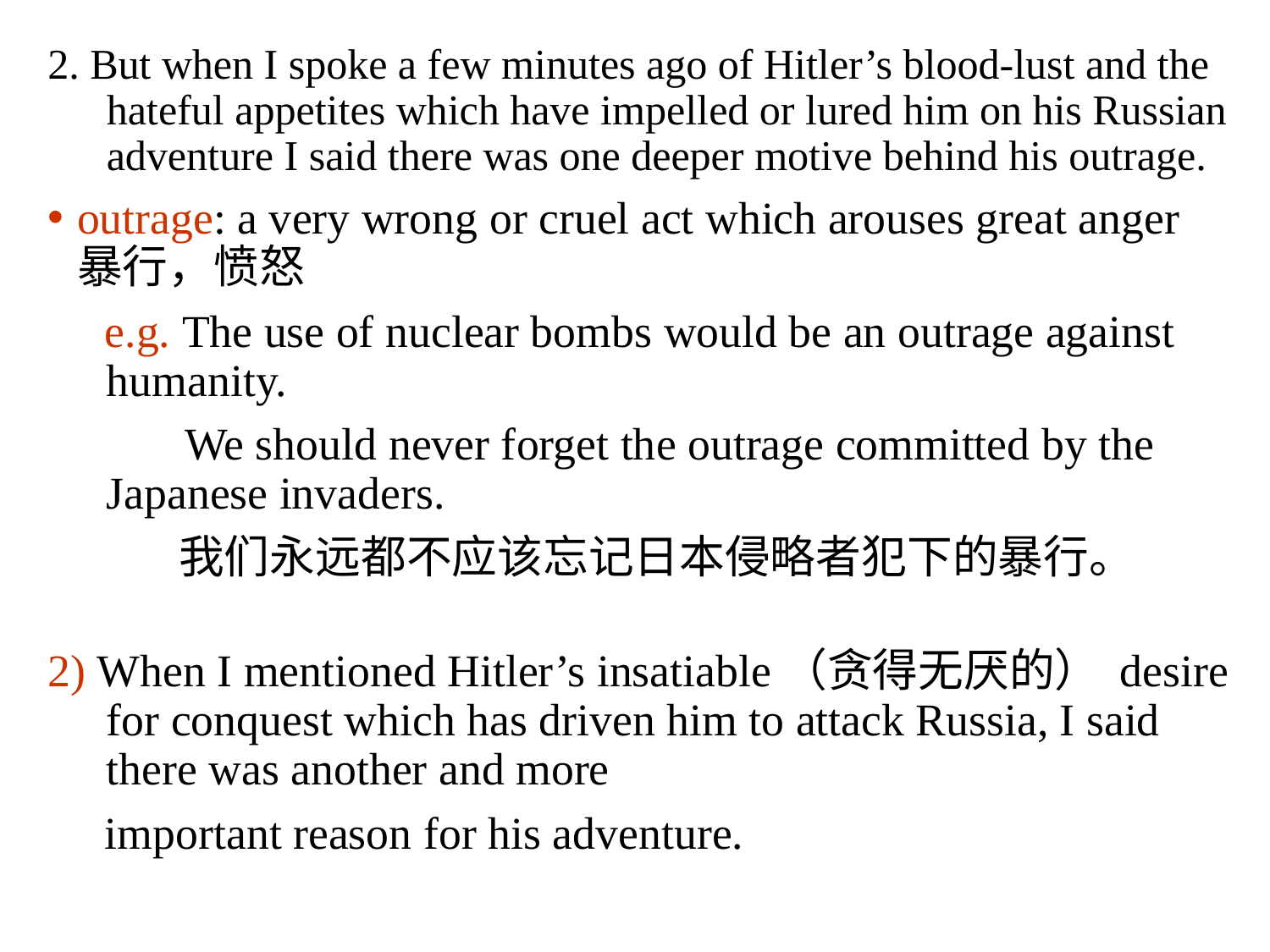

2. But when I spoke a few minutes ago of Hitler’s blood-lust and the hateful appetites which have impelled or lured him on his Russian adventure I said there was one deeper motive behind his outrage.
outrage: a very wrong or cruel act which arouses great anger 暴行，愤怒
     e.g. The use of nuclear bombs would be an outrage against humanity.
            We should never forget the outrage committed by the Japanese invaders.
            我们永远都不应该忘记日本侵略者犯下的暴行。
2) When I mentioned Hitler’s insatiable（贪得无厌的） desire for conquest which has driven him to attack Russia, I said there was another and more
     important reason for his adventure.